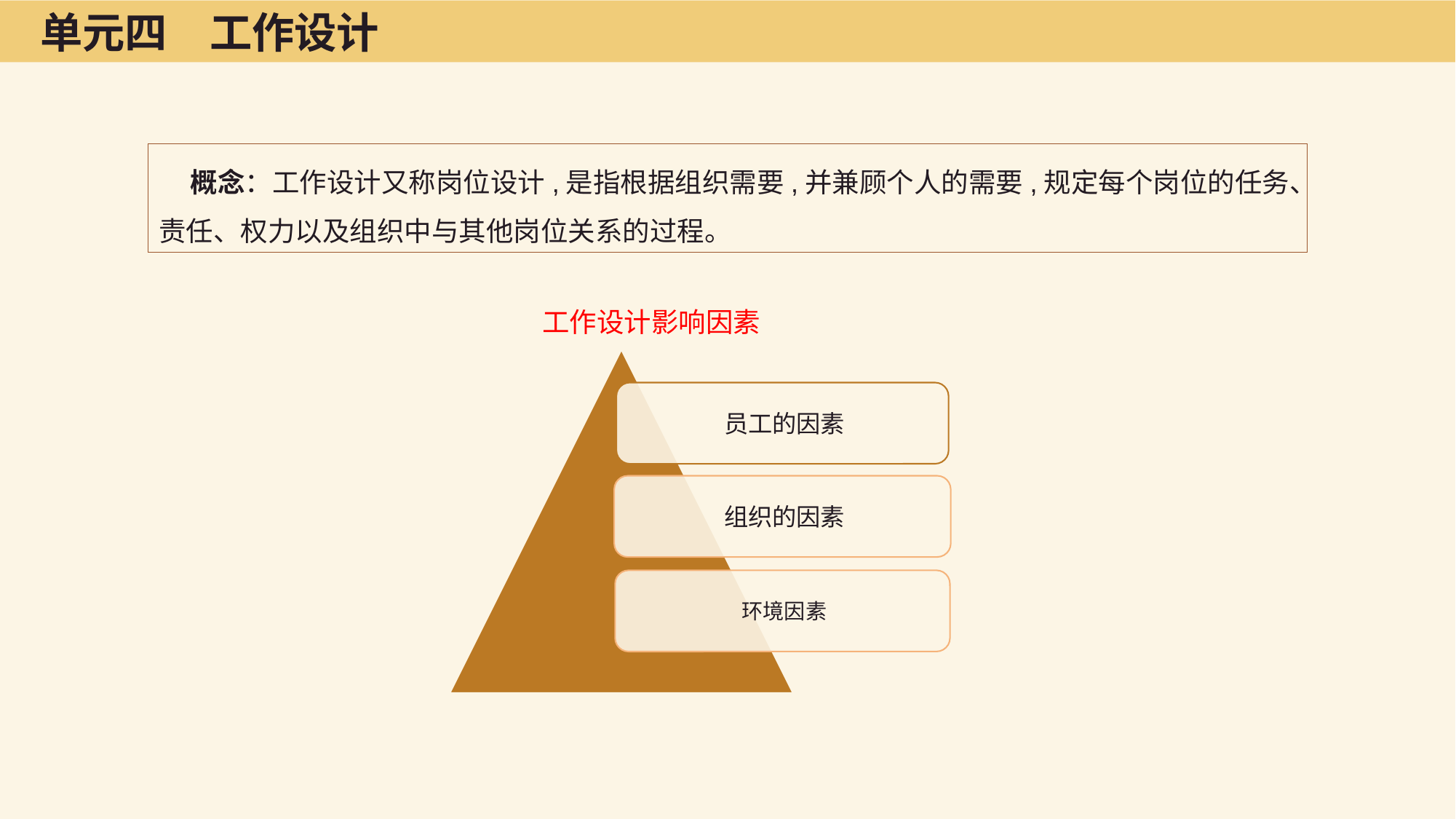

单元四　工作设计
概念：工作设计又称岗位设计,是指根据组织需要,并兼顾个人的需要,规定每个岗位的任务、责任、权力以及组织中与其他岗位关系的过程。
工作设计影响因素
员工的因素
组织的因素
环境因素